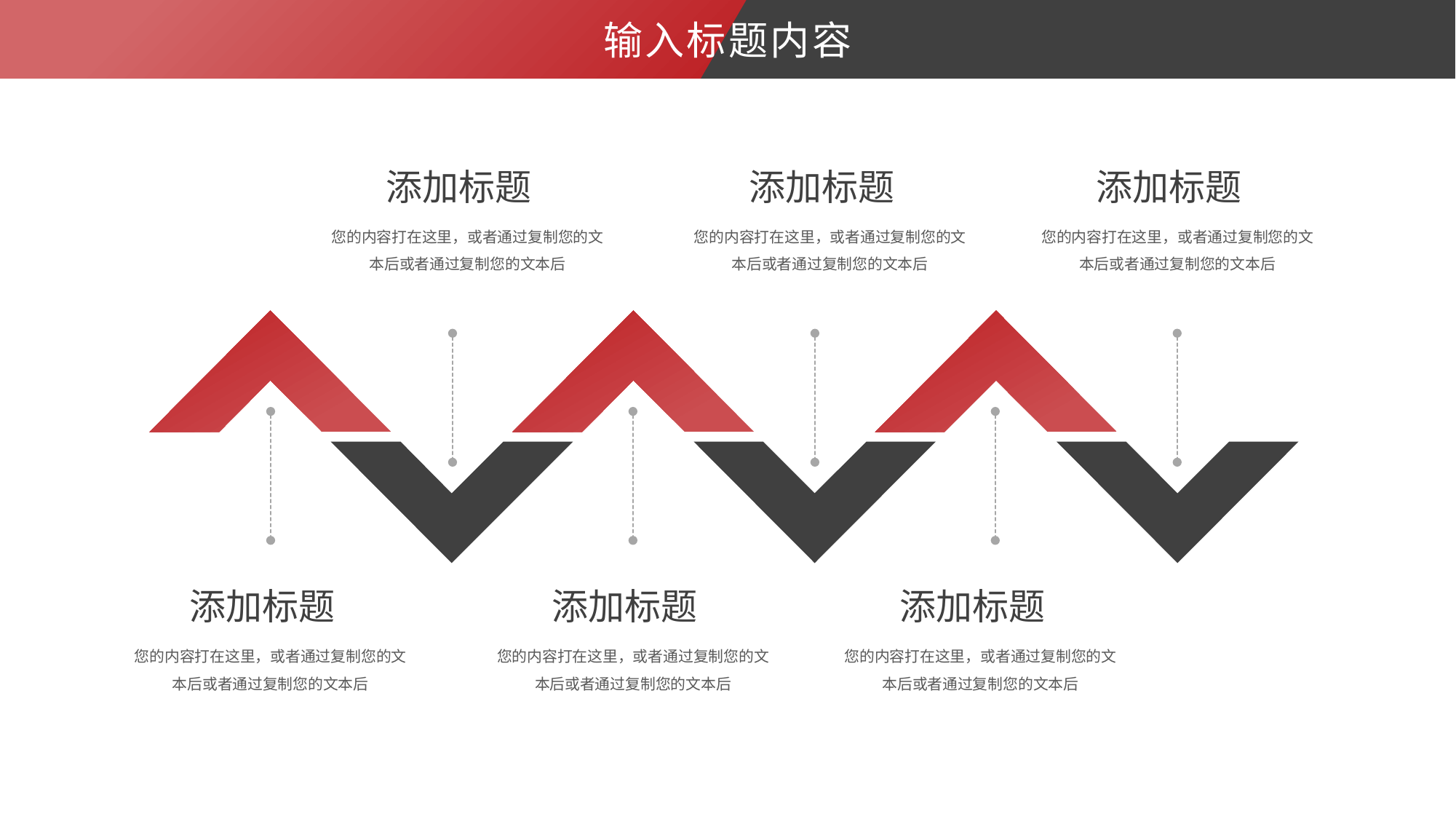

输入标题内容
添加标题
您的内容打在这里，或者通过复制您的文本后或者通过复制您的文本后
添加标题
您的内容打在这里，或者通过复制您的文本后或者通过复制您的文本后
添加标题
您的内容打在这里，或者通过复制您的文本后或者通过复制您的文本后

添加标题
您的内容打在这里，或者通过复制您的文本后或者通过复制您的文本后
添加标题
您的内容打在这里，或者通过复制您的文本后或者通过复制您的文本后
添加标题
您的内容打在这里，或者通过复制您的文本后或者通过复制您的文本后